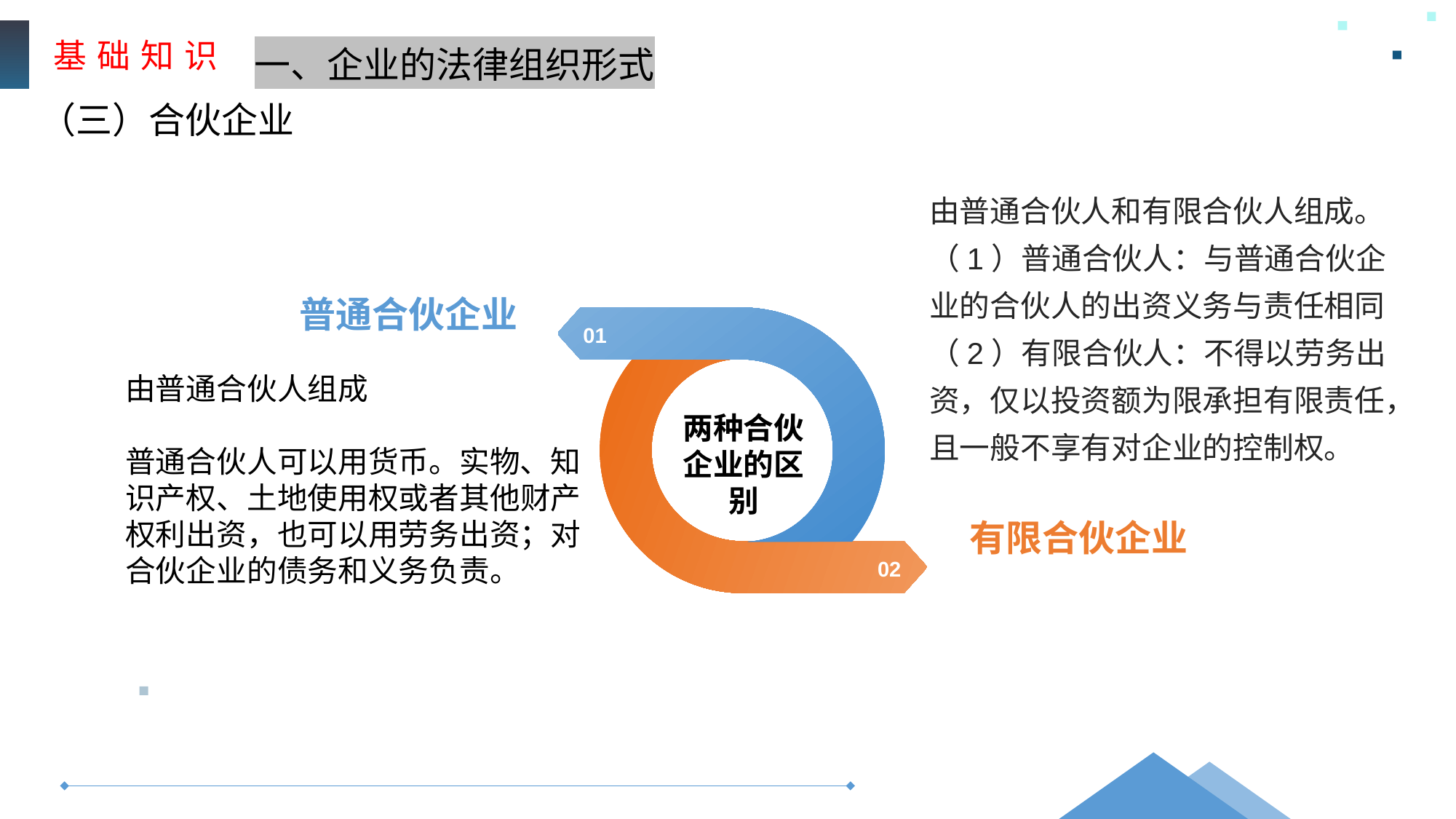

基 础 知 识

一、企业的法律组织形式
（三）合伙企业
由普通合伙人和有限合伙人组成。
（1）普通合伙人：与普通合伙企业的合伙人的出资义务与责任相同
（2）有限合伙人：不得以劳务出资，仅以投资额为限承担有限责任，且一般不享有对企业的控制权。
普通合伙企业

01

由普通合伙人组成

普通合伙人可以用货币。实物、知识产权、土地使用权或者其他财产权利出资，也可以用劳务出资；对合伙企业的债务和义务负责。
两种合伙企业的区别
有限合伙企业
02